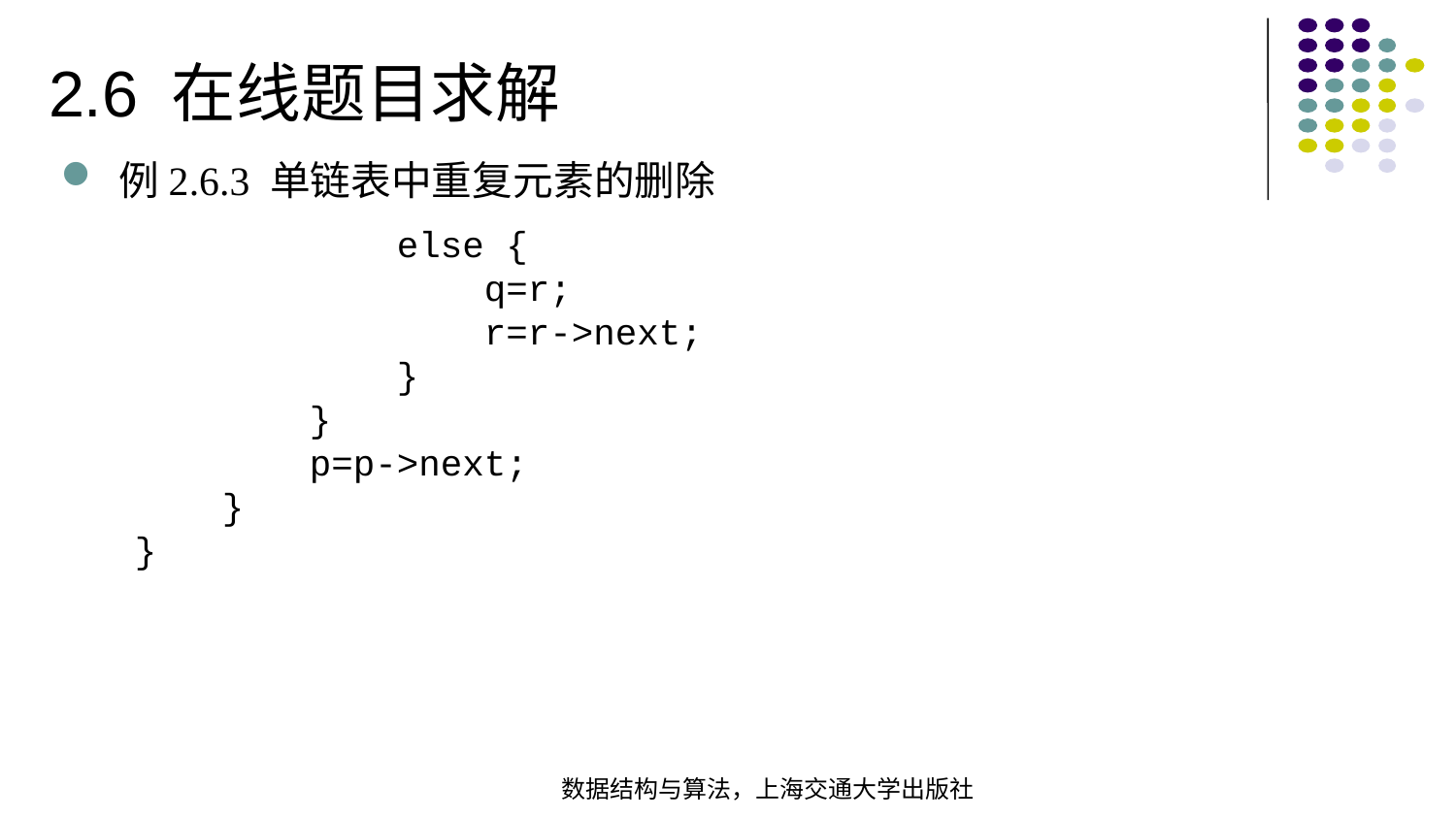

2.6 在线题目求解
例2.6.3 单链表中重复元素的删除
            else {                q=r;                r=r->next;            }        }        p=p->next;    }
}